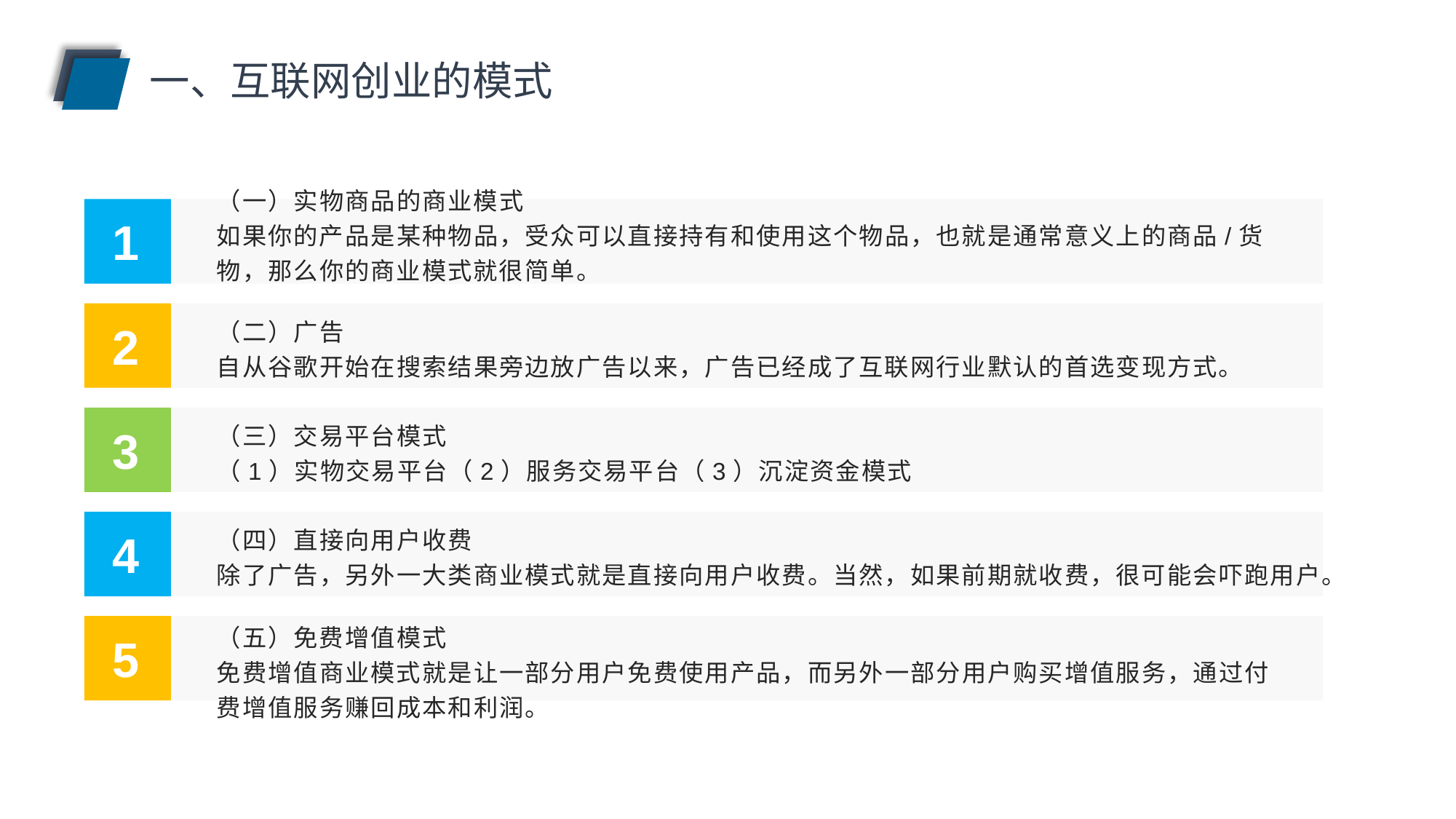

一、互联网创业的模式
（一）实物商品的商业模式
如果你的产品是某种物品，受众可以直接持有和使用这个物品，也就是通常意义上的商品/货物，那么你的商业模式就很简单。

1

2
（二）广告
自从谷歌开始在搜索结果旁边放广告以来，广告已经成了互联网行业默认的首选变现方式。

3
（三）交易平台模式
（1）实物交易平台（2）服务交易平台（3）沉淀资金模式

4
（四）直接向用户收费
除了广告，另外一大类商业模式就是直接向用户收费。当然，如果前期就收费，很可能会吓跑用户。

（五）免费增值模式
免费增值商业模式就是让一部分用户免费使用产品，而另外一部分用户购买增值服务，通过付费增值服务赚回成本和利润。
5